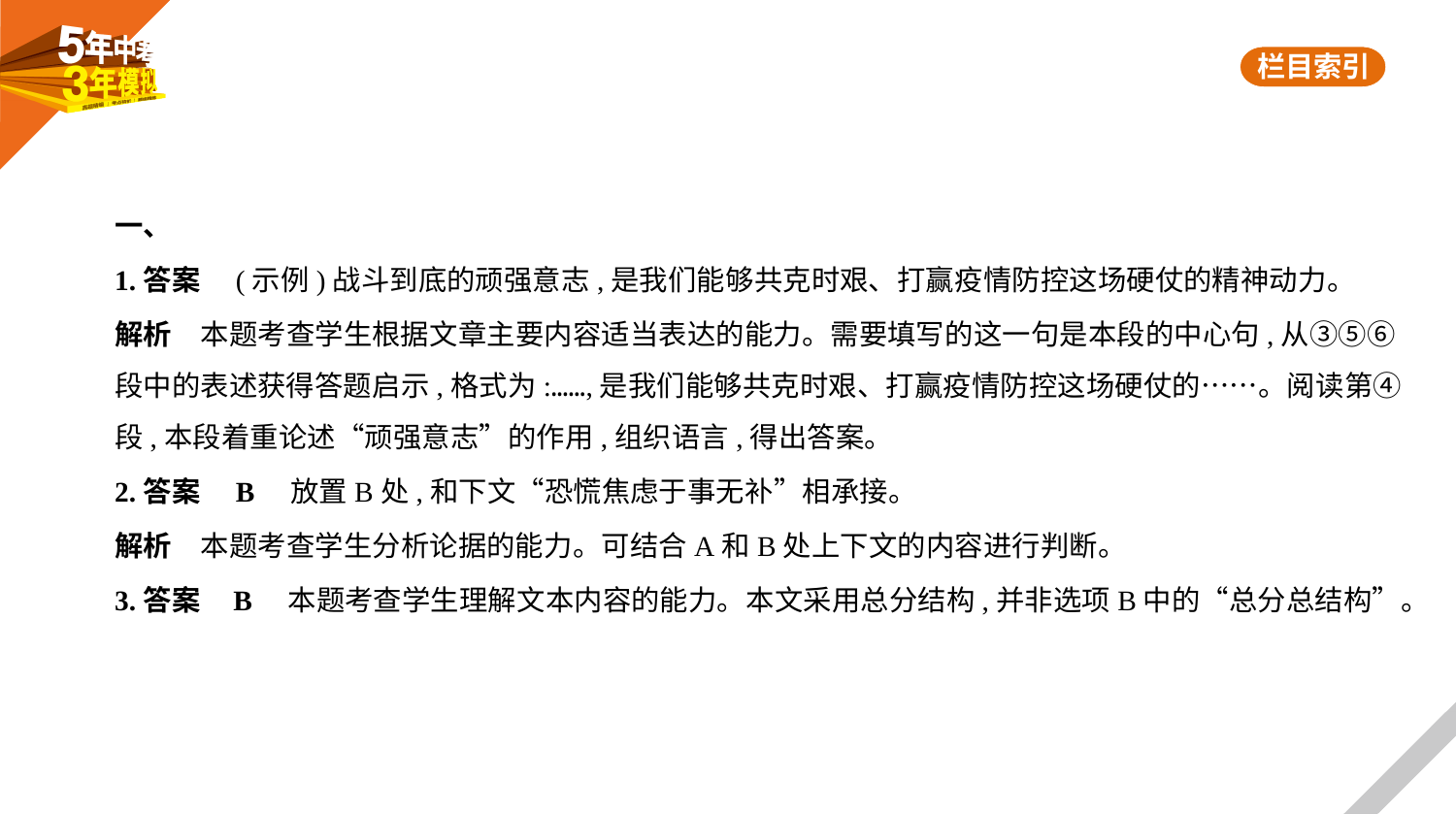

一、
1.答案　(示例)战斗到底的顽强意志,是我们能够共克时艰、打赢疫情防控这场硬仗的精神动力。
解析　本题考查学生根据文章主要内容适当表达的能力。需要填写的这一句是本段的中心句,从③⑤⑥
段中的表述获得答题启示,格式为:……,是我们能够共克时艰、打赢疫情防控这场硬仗的……。阅读第④
段,本段着重论述“顽强意志”的作用,组织语言,得出答案。
2.答案　B　放置B处,和下文“恐慌焦虑于事无补”相承接。
解析　本题考查学生分析论据的能力。可结合A和B处上下文的内容进行判断。
3.答案    B　本题考查学生理解文本内容的能力。本文采用总分结构,并非选项B中的“总分总结构”。